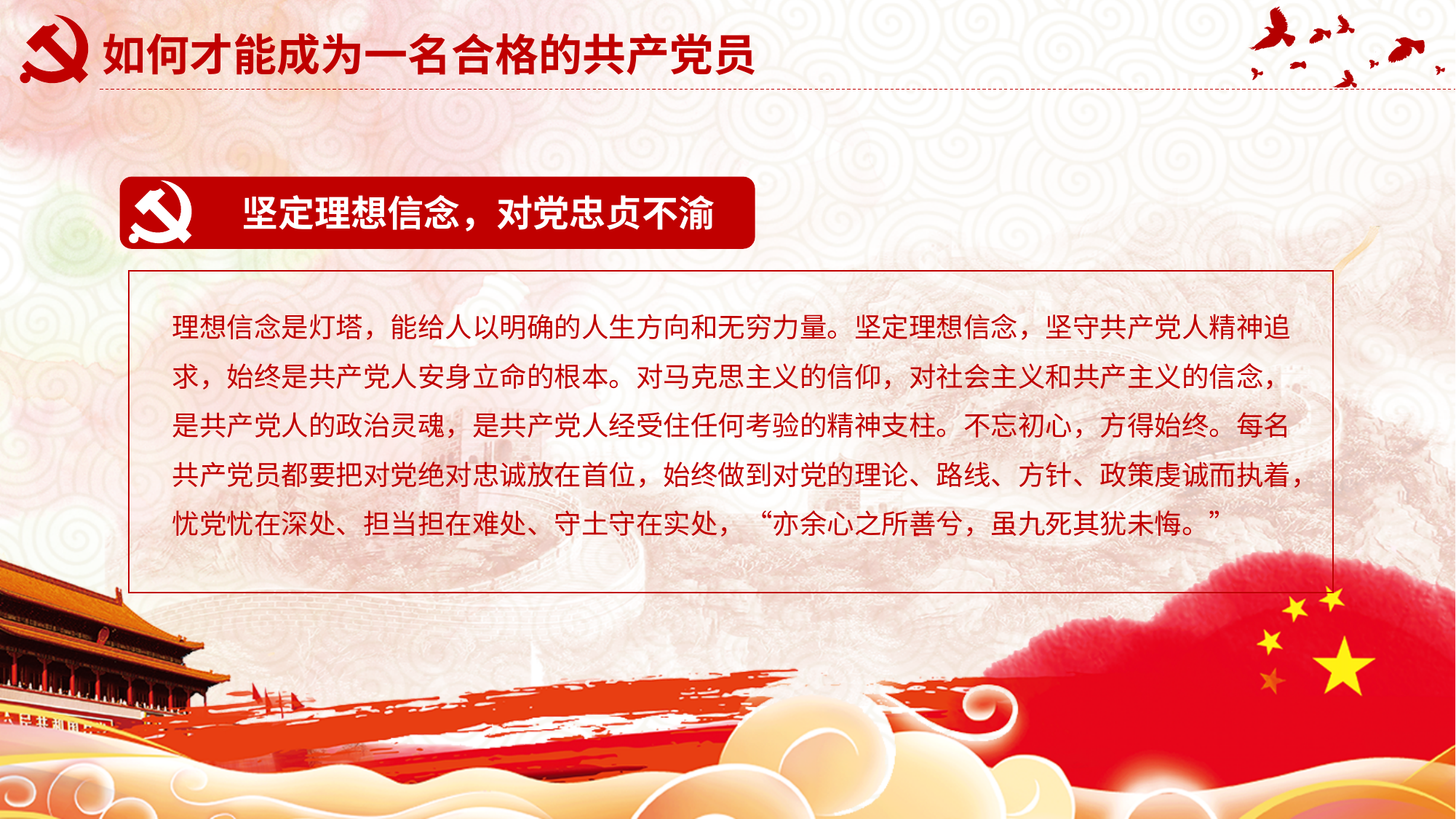

# 如何才能成为一名合格的共产党员

坚定理想信念，对党忠贞不渝

理想信念是灯塔，能给人以明确的人生方向和无穷力量。坚定理想信念，坚守共产党人精神追求，始终是共产党人安身立命的根本。对马克思主义的信仰，对社会主义和共产主义的信念，是共产党人的政治灵魂，是共产党人经受住任何考验的精神支柱。不忘初心，方得始终。每名共产党员都要把对党绝对忠诚放在首位，始终做到对党的理论、路线、方针、政策虔诚而执着，忧党忧在深处、担当担在难处、守土守在实处，“亦余心之所善兮，虽九死其犹未悔。”
延迟符可删除